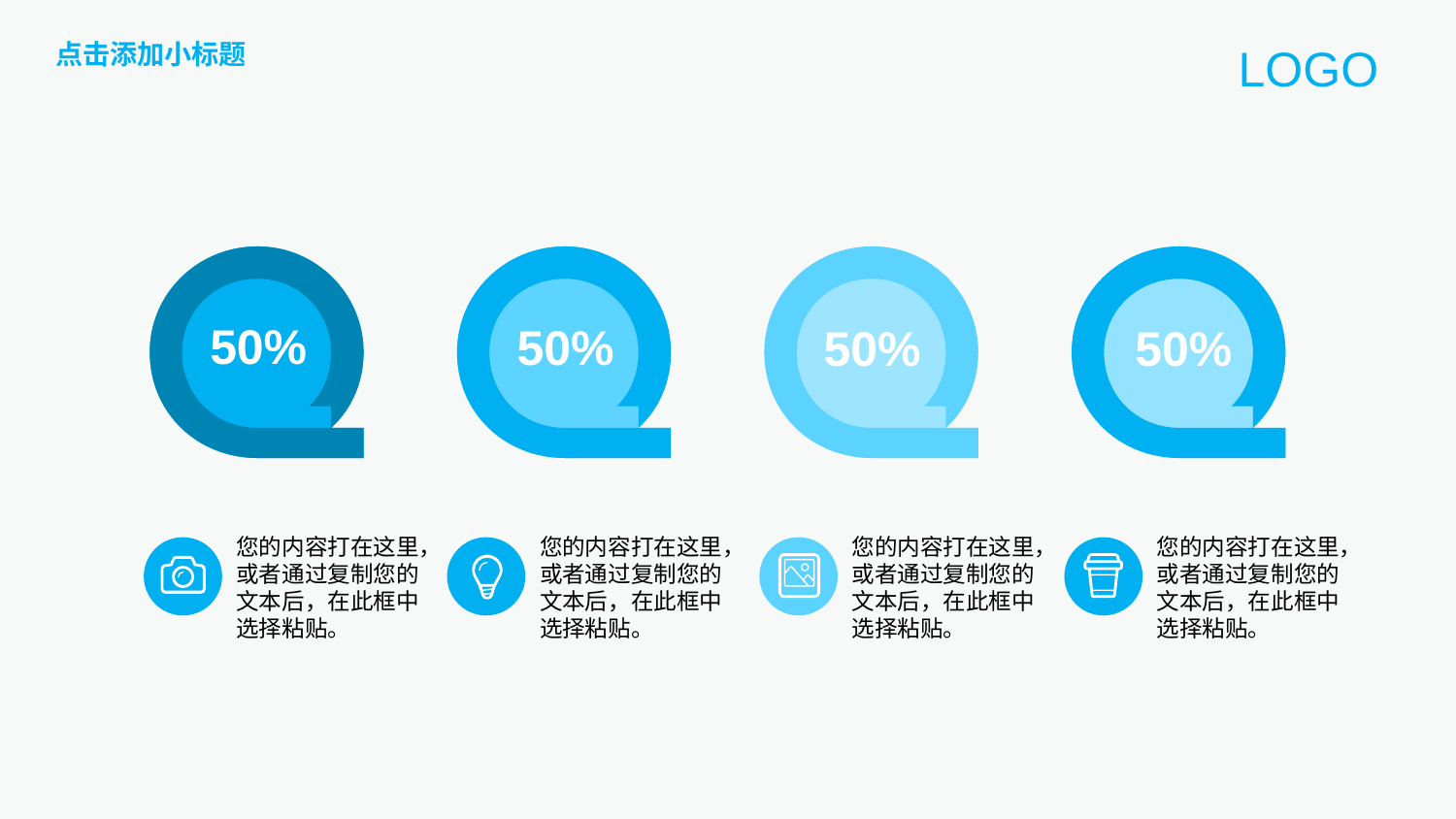

点击添加小标题
LOGO

50%
50%
50%
50%
您的内容打在这里，或者通过复制您的文本后，在此框中选择粘贴。
您的内容打在这里，或者通过复制您的文本后，在此框中选择粘贴。
您的内容打在这里，或者通过复制您的文本后，在此框中选择粘贴。
您的内容打在这里，或者通过复制您的文本后，在此框中选择粘贴。